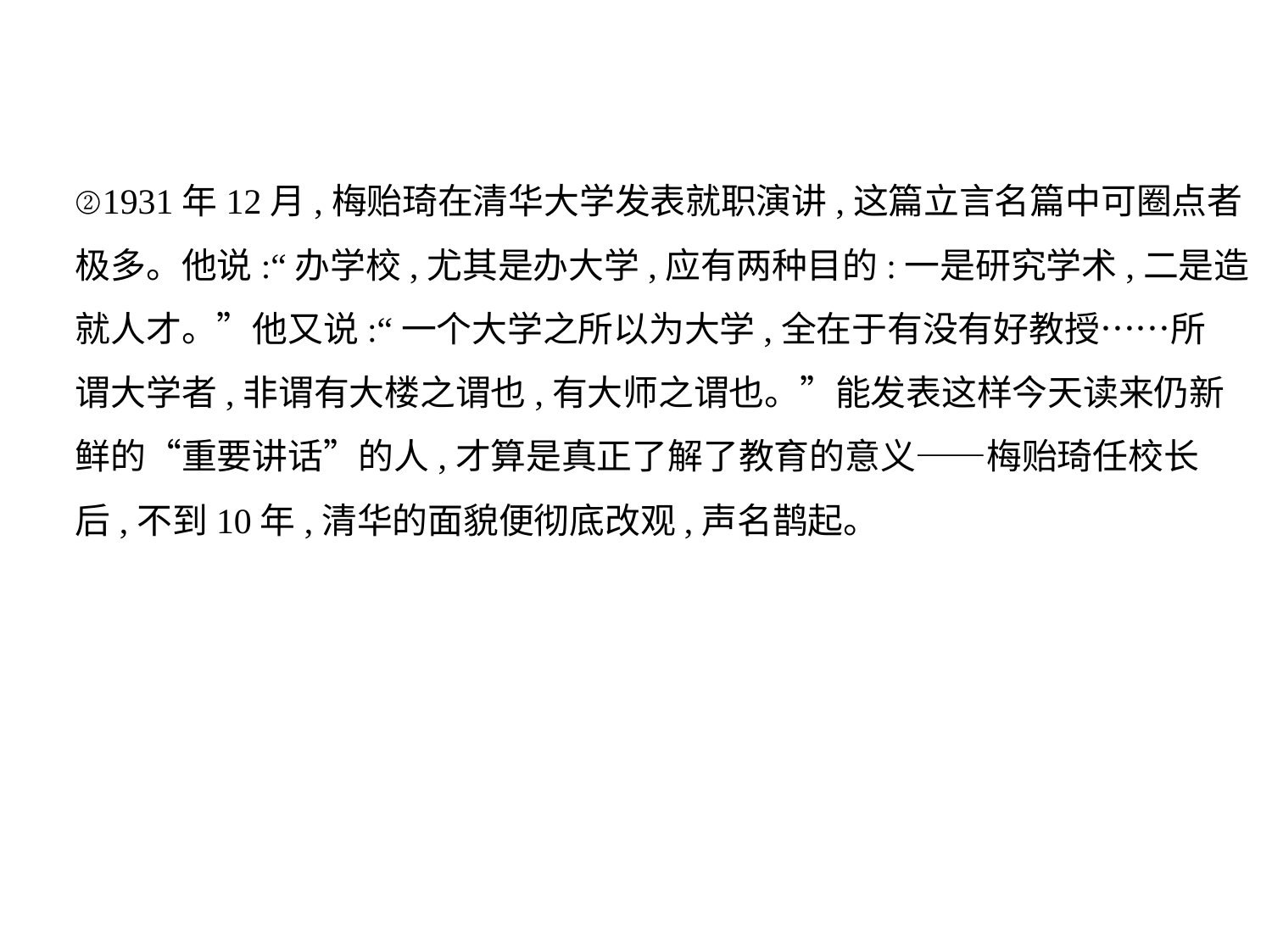

②1931年12月,梅贻琦在清华大学发表就职演讲,这篇立言名篇中可圈点者
极多。他说:“办学校,尤其是办大学,应有两种目的:一是研究学术,二是造
就人才。”他又说:“一个大学之所以为大学,全在于有没有好教授……所
谓大学者,非谓有大楼之谓也,有大师之谓也。”能发表这样今天读来仍新
鲜的“重要讲话”的人,才算是真正了解了教育的意义——梅贻琦任校长
后,不到10年,清华的面貌便彻底改观,声名鹊起。